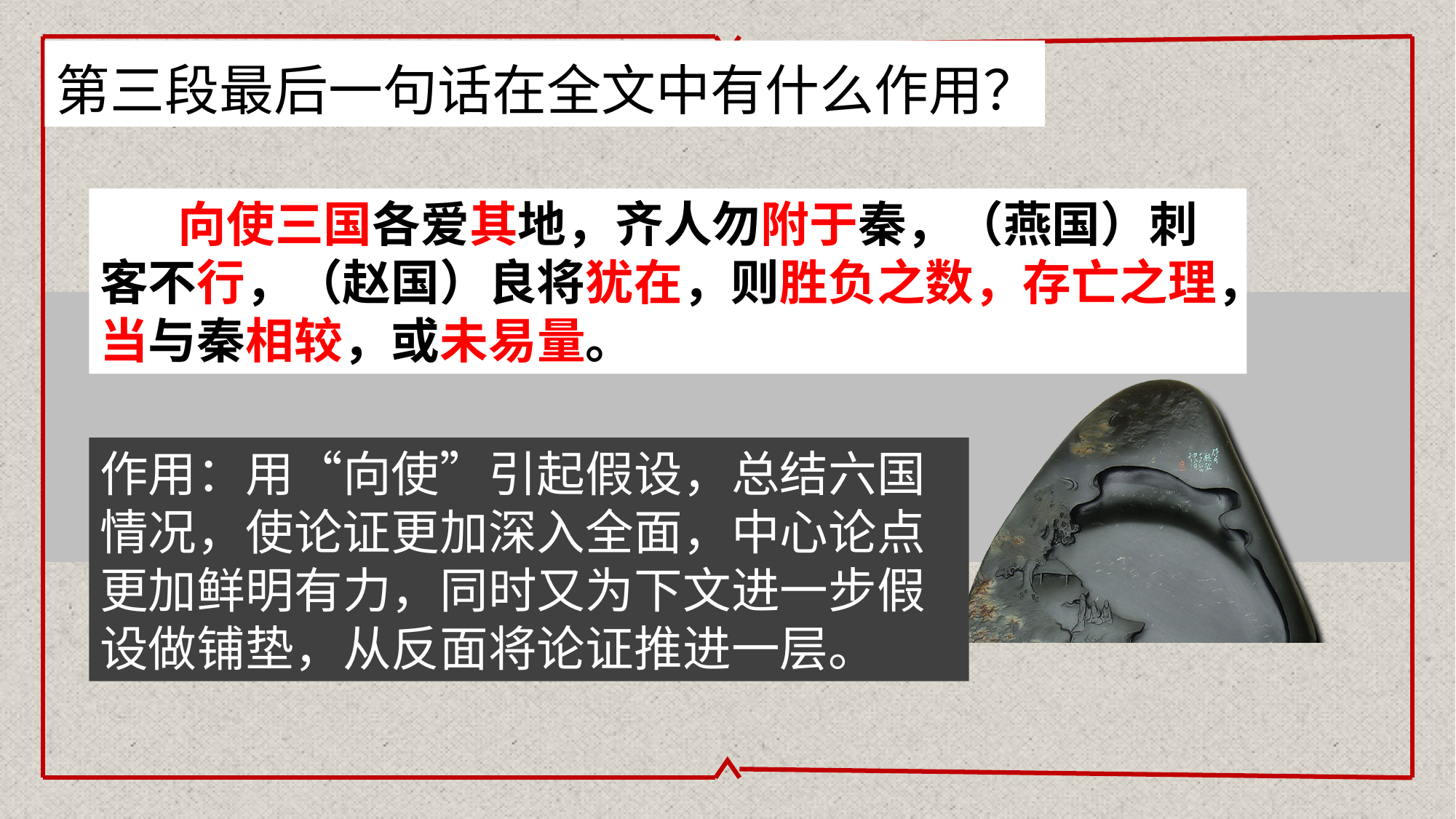

# 第三段最后一句话在全文中有什么作用？
      向使三国各爱其地，齐人勿附于秦，（燕国）刺客不行，（赵国）良将犹在，则胜负之数，存亡之理，当与秦相较，或未易量。
作用：用“向使”引起假设，总结六国情况，使论证更加深入全面，中心论点更加鲜明有力，同时又为下文进一步假设做铺垫，从反面将论证推进一层。